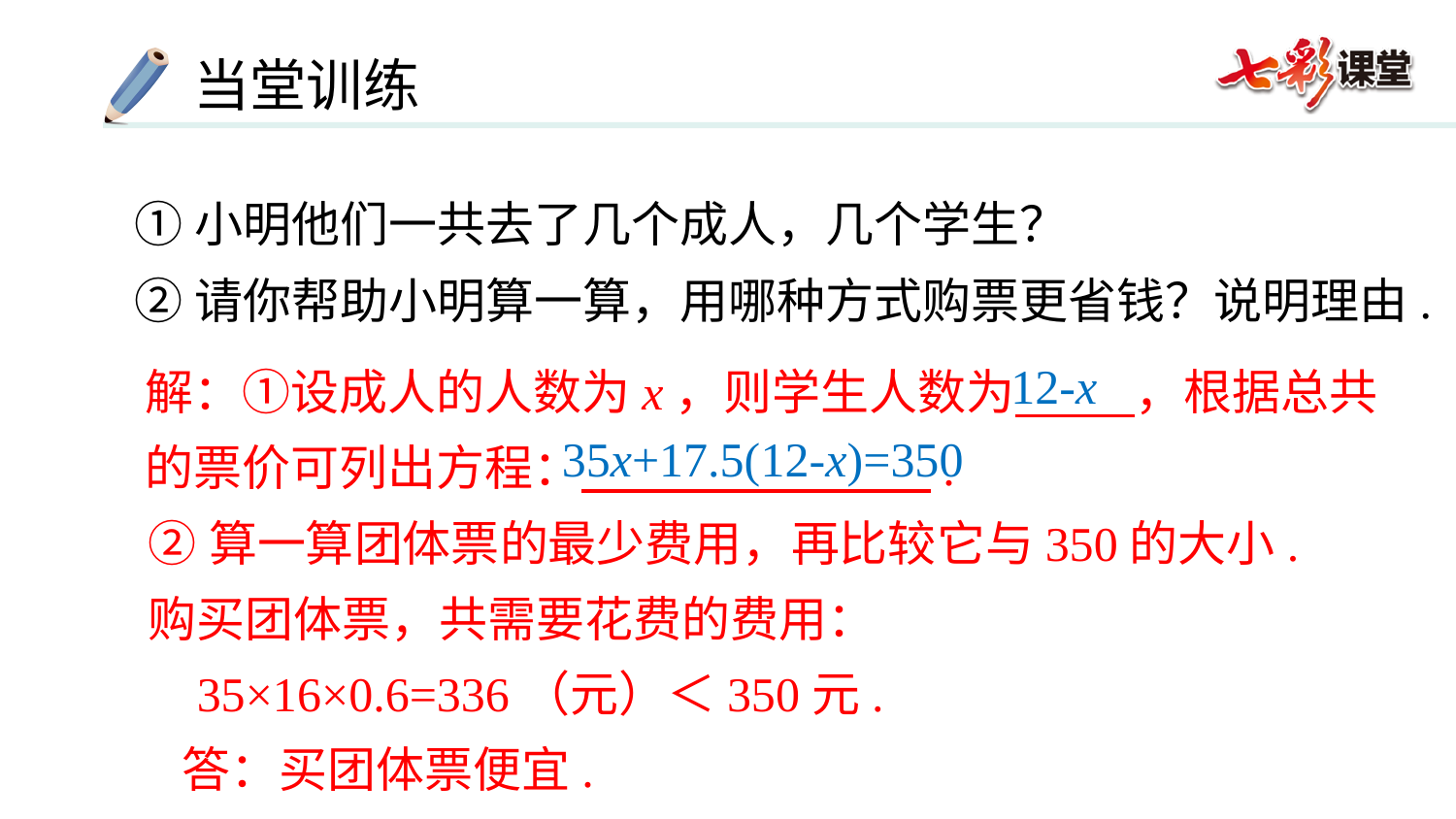

①小明他们一共去了几个成人，几个学生？

②请你帮助小明算一算，用哪种方式购票更省钱？说明理由.
解：①设成人的人数为x，则学生人数为           ，根据总共的票价可列出方程：                                .
12-x
35x+17.5(12-x)=350
②算一算团体票的最少费用，再比较它与350的大小.
购买团体票，共需要花费的费用：
    35×16×0.6=336（元）＜350元.
  答：买团体票便宜.